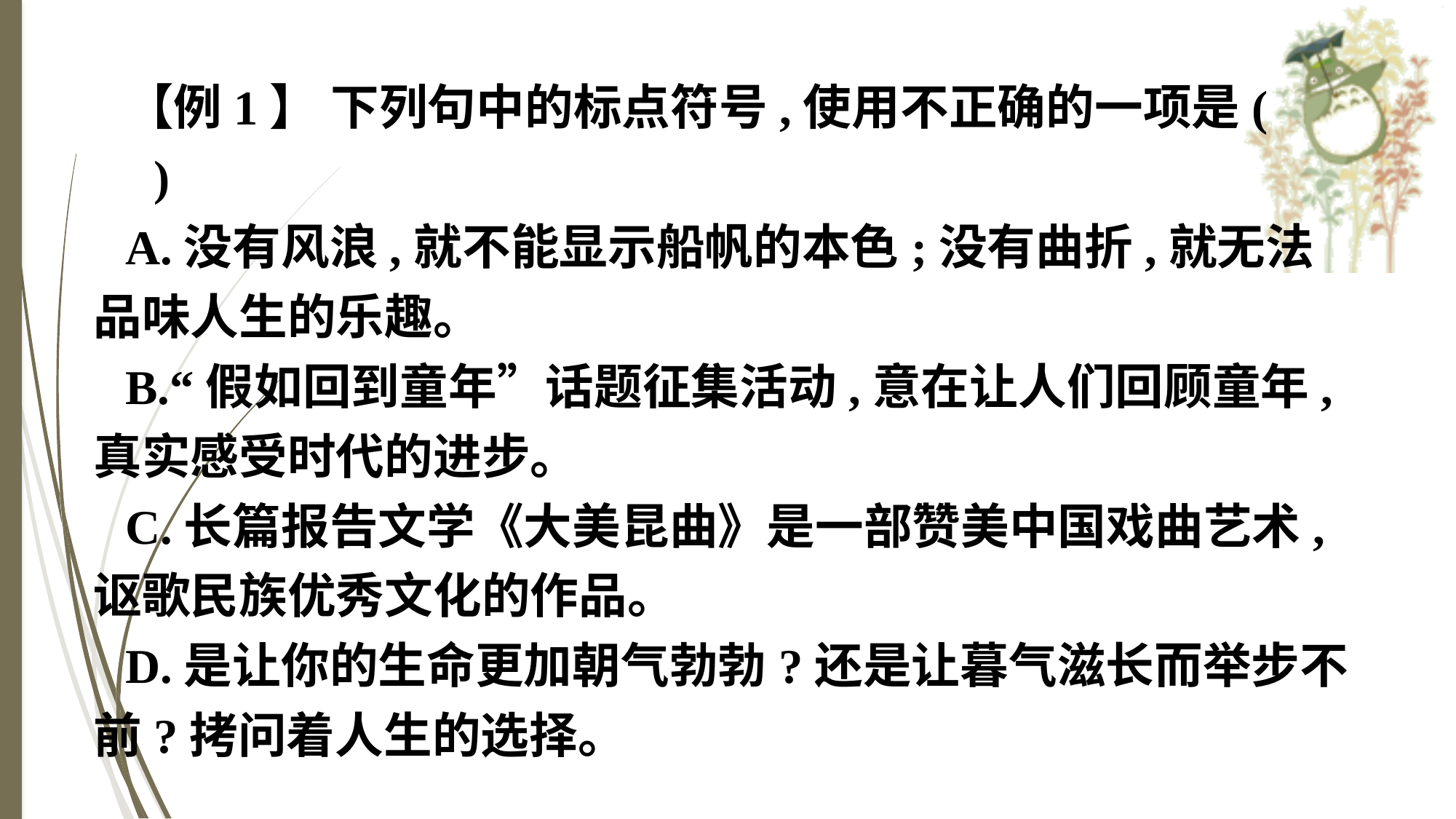

【例1】 下列句中的标点符号,使用不正确的一项是(　　)
A.没有风浪,就不能显示船帆的本色;没有曲折,就无法品味人生的乐趣。
B.“假如回到童年”话题征集活动,意在让人们回顾童年,真实感受时代的进步。
C.长篇报告文学《大美昆曲》是一部赞美中国戏曲艺术,讴歌民族优秀文化的作品。
D.是让你的生命更加朝气勃勃?还是让暮气滋长而举步不前?拷问着人生的选择。